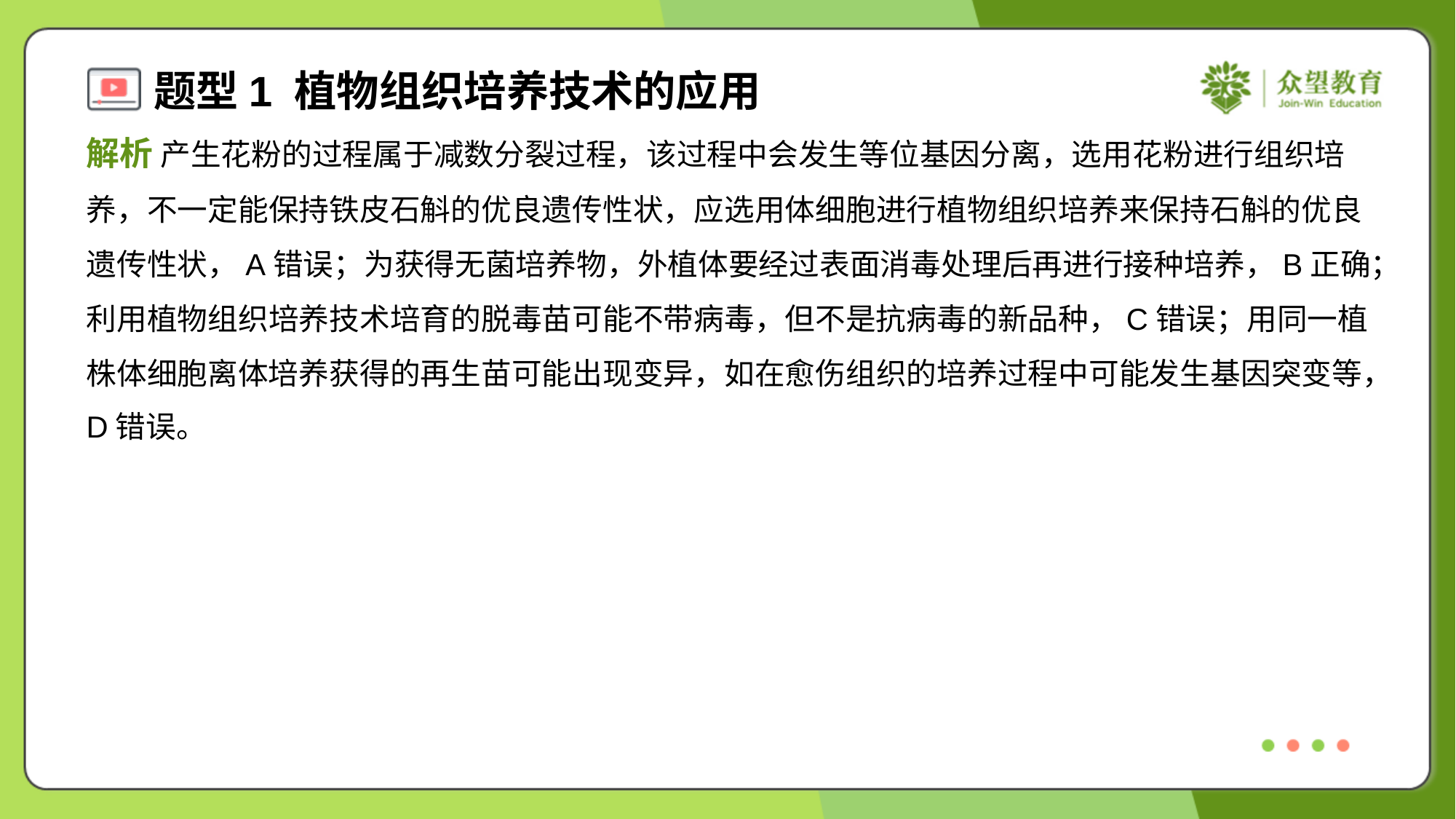

解析 产生花粉的过程属于减数分裂过程，该过程中会发生等位基因分离，选用花粉进行组织培
养，不一定能保持铁皮石斛的优良遗传性状，应选用体细胞进行植物组织培养来保持石斛的优良
遗传性状，A错误；为获得无菌培养物，外植体要经过表面消毒处理后再进行接种培养，B正确；
利用植物组织培养技术培育的脱毒苗可能不带病毒，但不是抗病毒的新品种，C错误；用同一植
株体细胞离体培养获得的再生苗可能出现变异，如在愈伤组织的培养过程中可能发生基因突变等，
D错误。